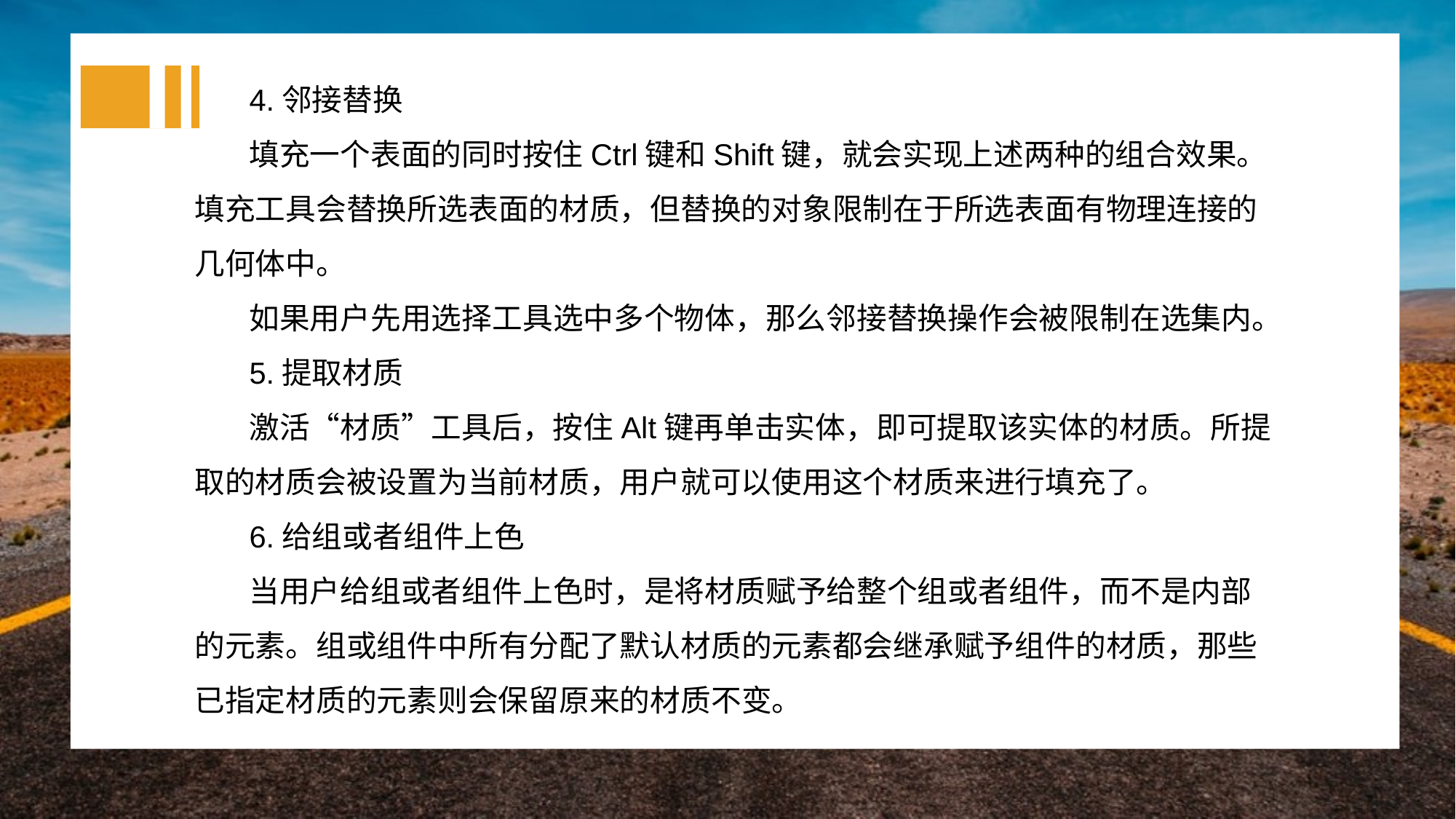

4.邻接替换
填充一个表面的同时按住Ctrl键和Shift键，就会实现上述两种的组合效果。填充工具会替换所选表面的材质，但替换的对象限制在于所选表面有物理连接的几何体中。
如果用户先用选择工具选中多个物体，那么邻接替换操作会被限制在选集内。
5.提取材质
激活“材质”工具后，按住Alt键再单击实体，即可提取该实体的材质。所提取的材质会被设置为当前材质，用户就可以使用这个材质来进行填充了。
6.给组或者组件上色
当用户给组或者组件上色时，是将材质赋予给整个组或者组件，而不是内部的元素。组或组件中所有分配了默认材质的元素都会继承赋予组件的材质，那些已指定材质的元素则会保留原来的材质不变。